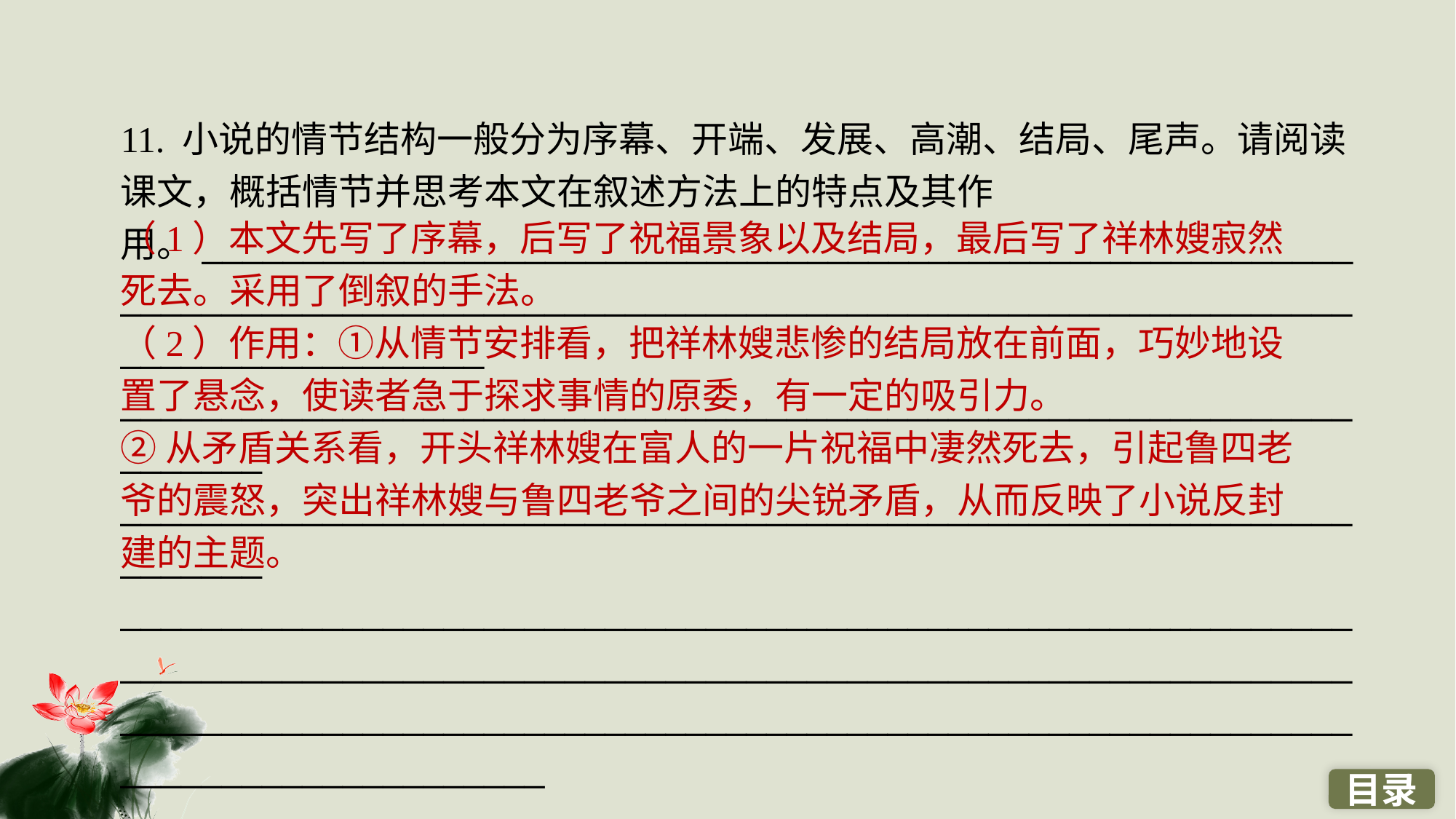

11. 小说的情节结构一般分为序幕、开端、发展、高潮、结局、尾声。请阅读课文，概括情节并思考本文在叙述方法上的特点及其作用。________________________________________________________________________________________________________________________________________
____________________________________________________________________
____________________________________________________________________
____________________________________________________________________________________________________________________________________________________________________________________________________________
（1）本文先写了序幕，后写了祝福景象以及结局，最后写了祥林嫂寂然死去。采用了倒叙的手法。
（2）作用：①从情节安排看，把祥林嫂悲惨的结局放在前面，巧妙地设置了悬念，使读者急于探求事情的原委，有一定的吸引力。
②从矛盾关系看，开头祥林嫂在富人的一片祝福中凄然死去，引起鲁四老爷的震怒，突出祥林嫂与鲁四老爷之间的尖锐矛盾，从而反映了小说反封建的主题。